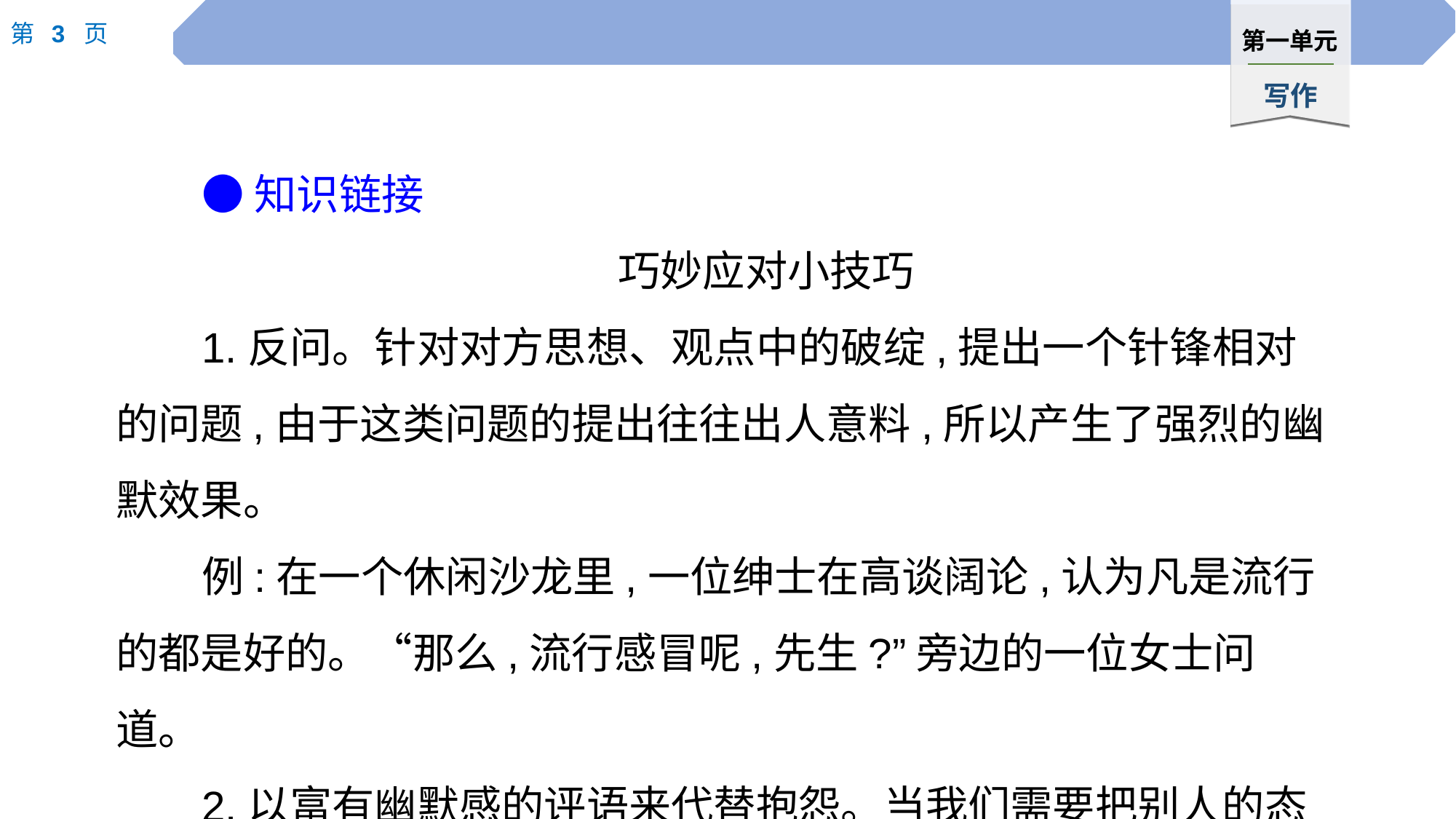

●知识链接
巧妙应对小技巧
1.反问。针对对方思想、观点中的破绽,提出一个针锋相对的问题,由于这类问题的提出往往出人意料,所以产生了强烈的幽默效果。
例:在一个休闲沙龙里,一位绅士在高谈阔论,认为凡是流行的都是好的。“那么,流行感冒呢,先生?”旁边的一位女士问道。
2.以富有幽默感的评语来代替抱怨。当我们需要把别人的态度从否定变为肯定时,幽默是一种有效的特殊处方。